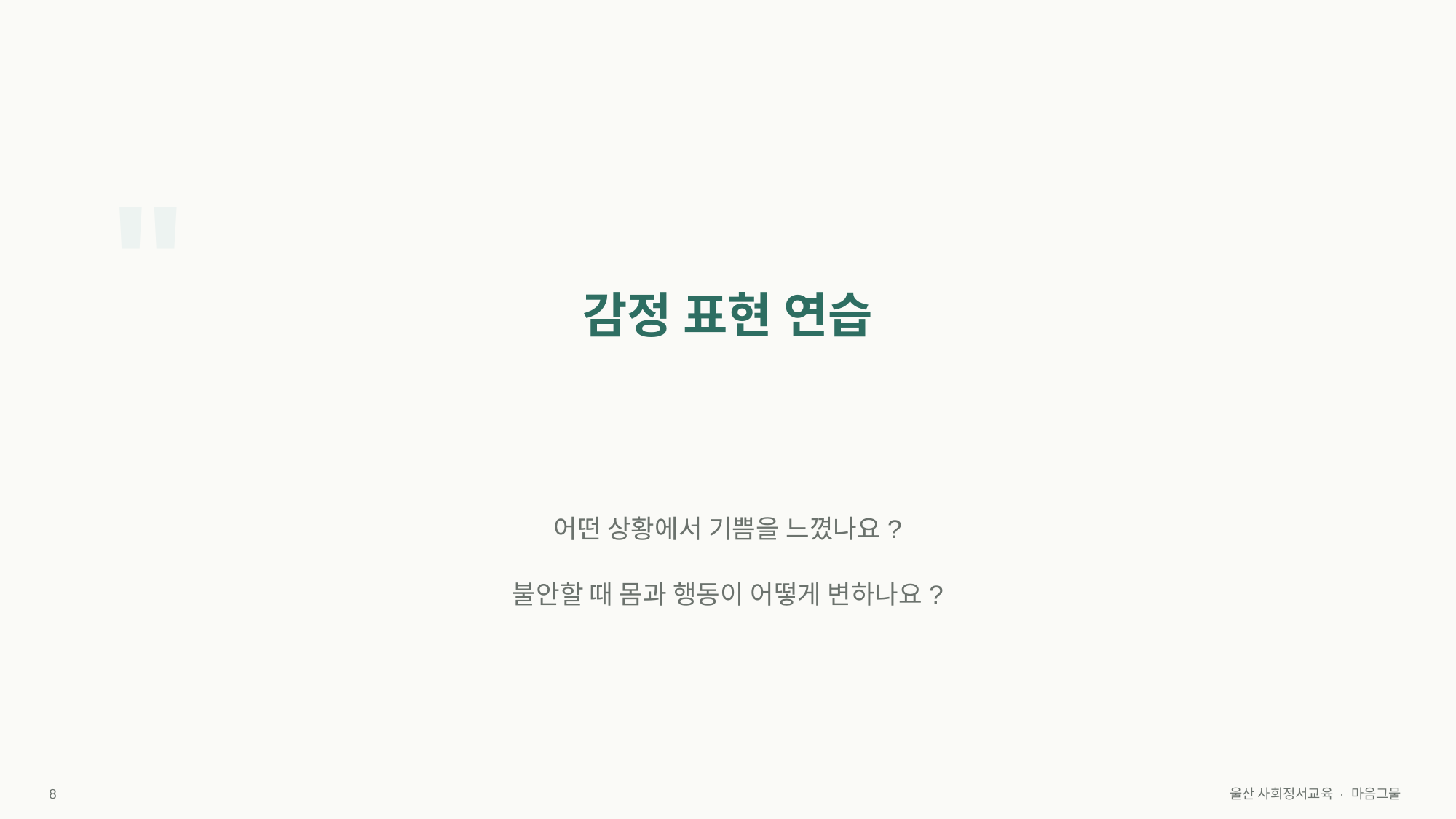

"
감정 표현 연습
어떤 상황에서 기쁨을 느꼈나요?
불안할 때 몸과 행동이 어떻게 변하나요?
8
울산 사회정서교육 · 마음그물